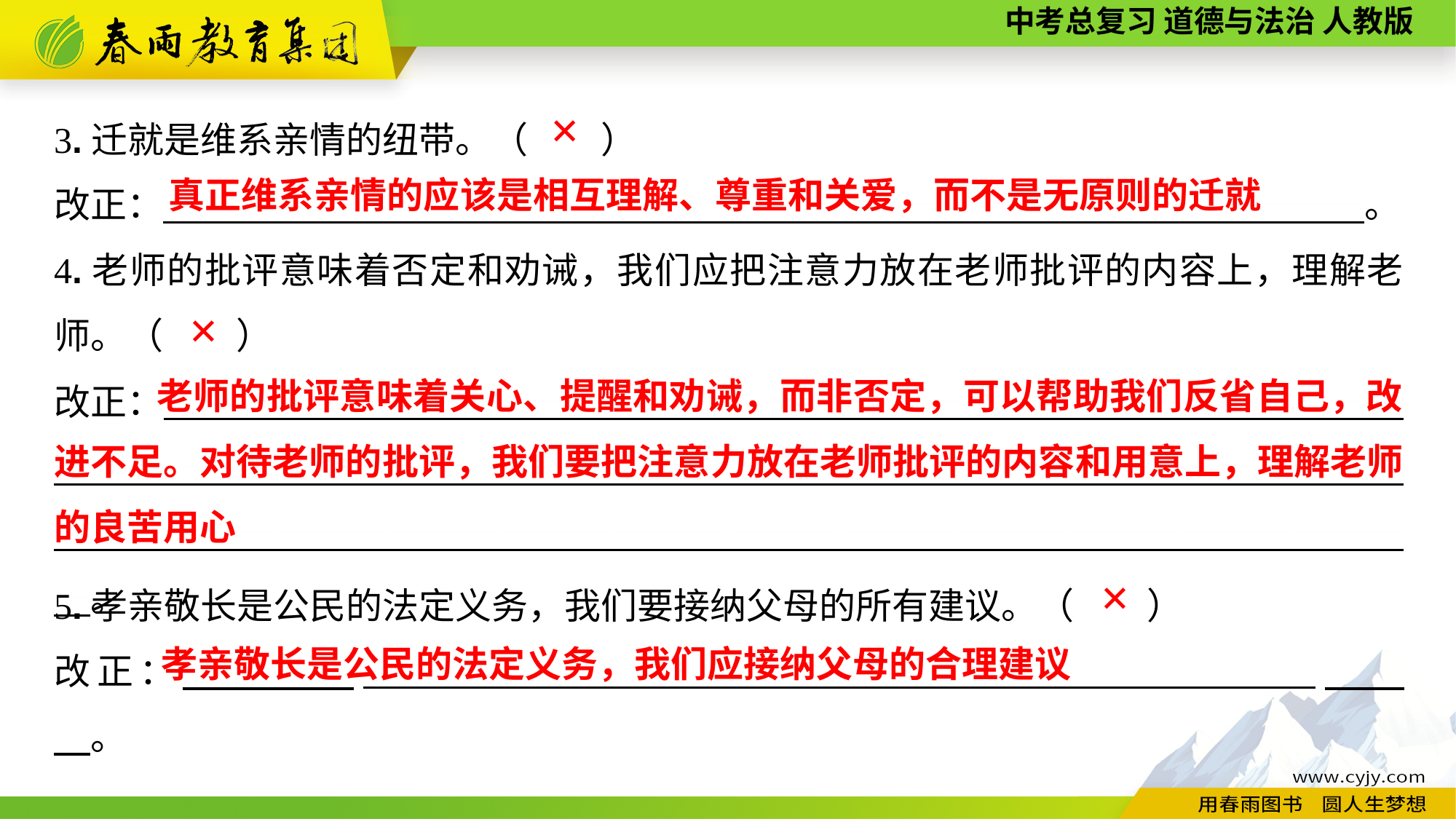

3.迁就是维系亲情的纽带。（　　）
改正：　　　——————————————————————————————。
4.老师的批评意味着否定和劝诫，我们应把注意力放在老师批评的内容上，理解老师。（　　）
改正：　——————————————————————————————————————————————————————————————————————————————————————————————————————————。
✕
              真正维系亲情的应该是相互理解、尊重和关爱，而不是无原则的迁就
✕
           老师的批评意味着关心、提醒和劝诫，而非否定，可以帮助我们反省自己，改进不足。对待老师的批评，我们要把注意力放在老师批评的内容和用意上，理解老师的良苦用心
5.孝亲敬长是公民的法定义务，我们要接纳父母的所有建议。（　　）
改正：　　　　____________________________________________________　　　。
✕
            孝亲敬长是公民的法定义务，我们应接纳父母的合理建议